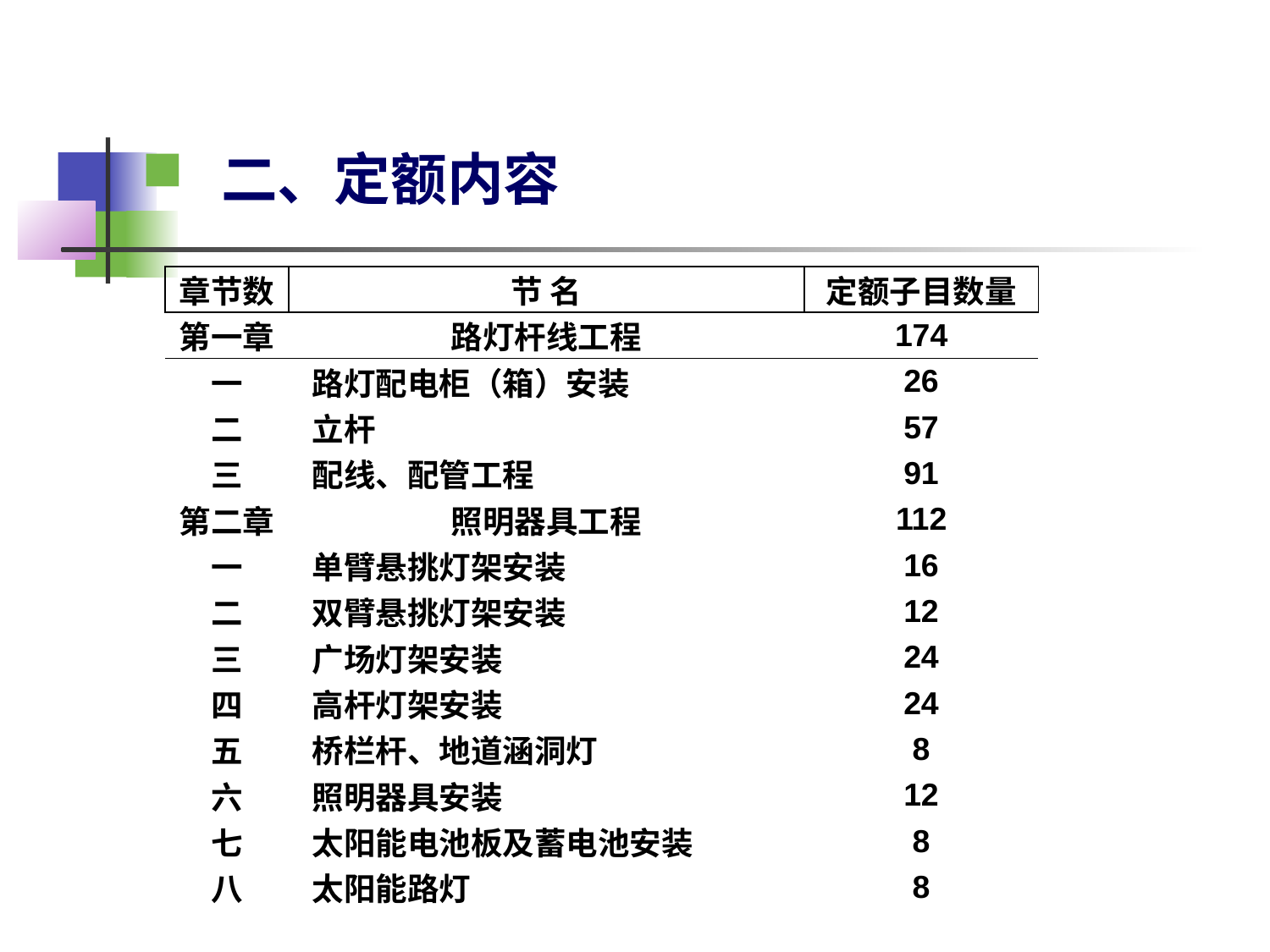

# 二、定额内容
| 章节数 | 节 名 | 定额子目数量 |
| --- | --- | --- |
| 第一章 | 路灯杆线工程 | 174 |
| 一 | 路灯配电柜（箱）安装 | 26 |
| 二 | 立杆 | 57 |
| 三 | 配线、配管工程 | 91 |
| 第二章 | 照明器具工程 | 112 |
| 一 | 单臂悬挑灯架安装 | 16 |
| 二 | 双臂悬挑灯架安装 | 12 |
| 三 | 广场灯架安装 | 24 |
| 四 | 高杆灯架安装 | 24 |
| 五 | 桥栏杆、地道涵洞灯 | 8 |
| 六 | 照明器具安装 | 12 |
| 七 | 太阳能电池板及蓄电池安装 | 8 |
| 八 | 太阳能路灯 | 8 |